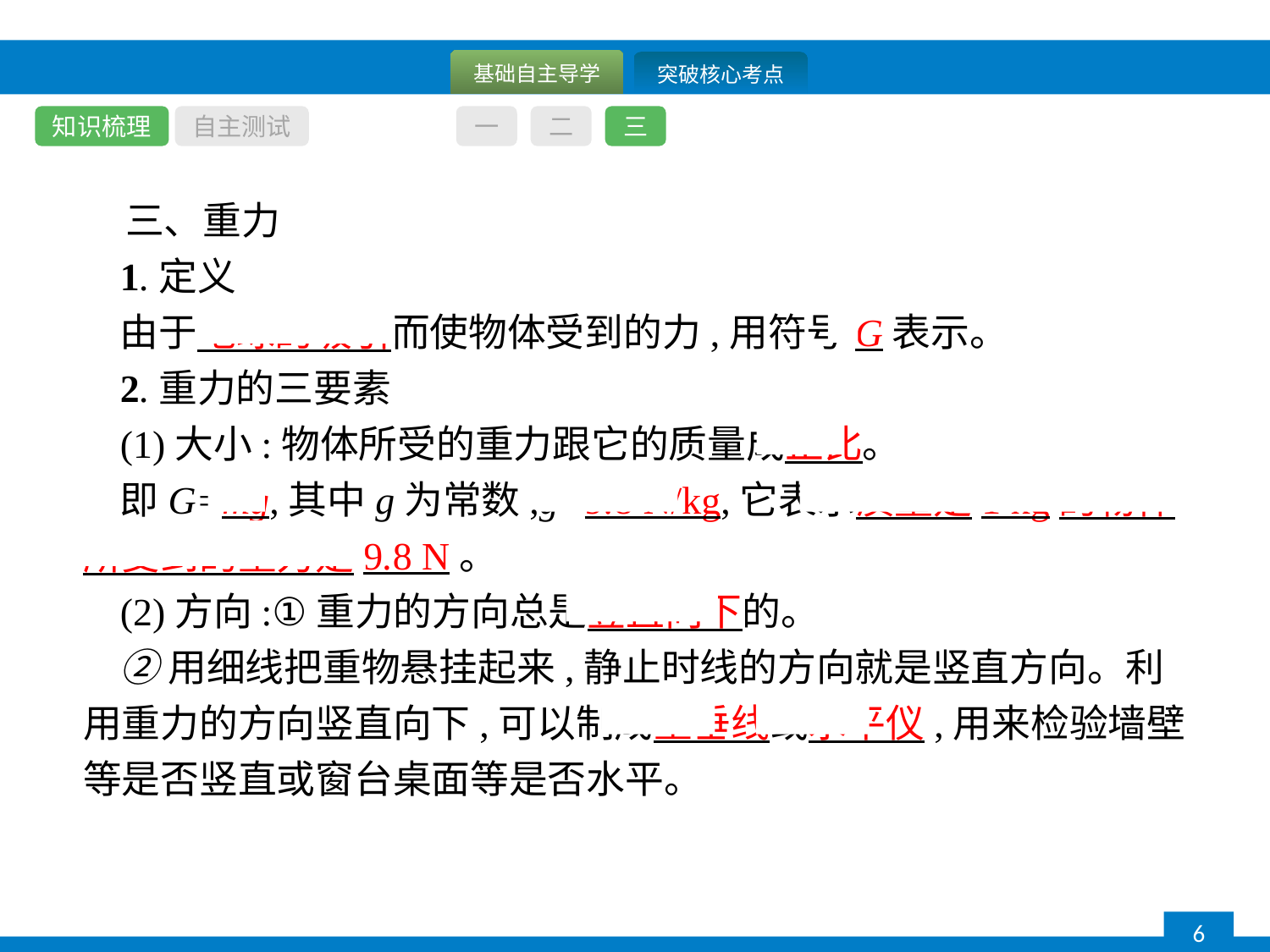

知识梳理
自主测试
一
二
三
三、重力
1.定义
由于地球的吸引而使物体受到的力,用符号G表示。
2.重力的三要素
(1)大小:物体所受的重力跟它的质量成正比。
即G=mg,其中g为常数,g=9.8 N/kg,它表示质量是1 kg的物体所受到的重力是9.8 N。
(2)方向:①重力的方向总是竖直向下的。
②用细线把重物悬挂起来,静止时线的方向就是竖直方向。利用重力的方向竖直向下,可以制成重垂线或水平仪,用来检验墙壁等是否竖直或窗台桌面等是否水平。